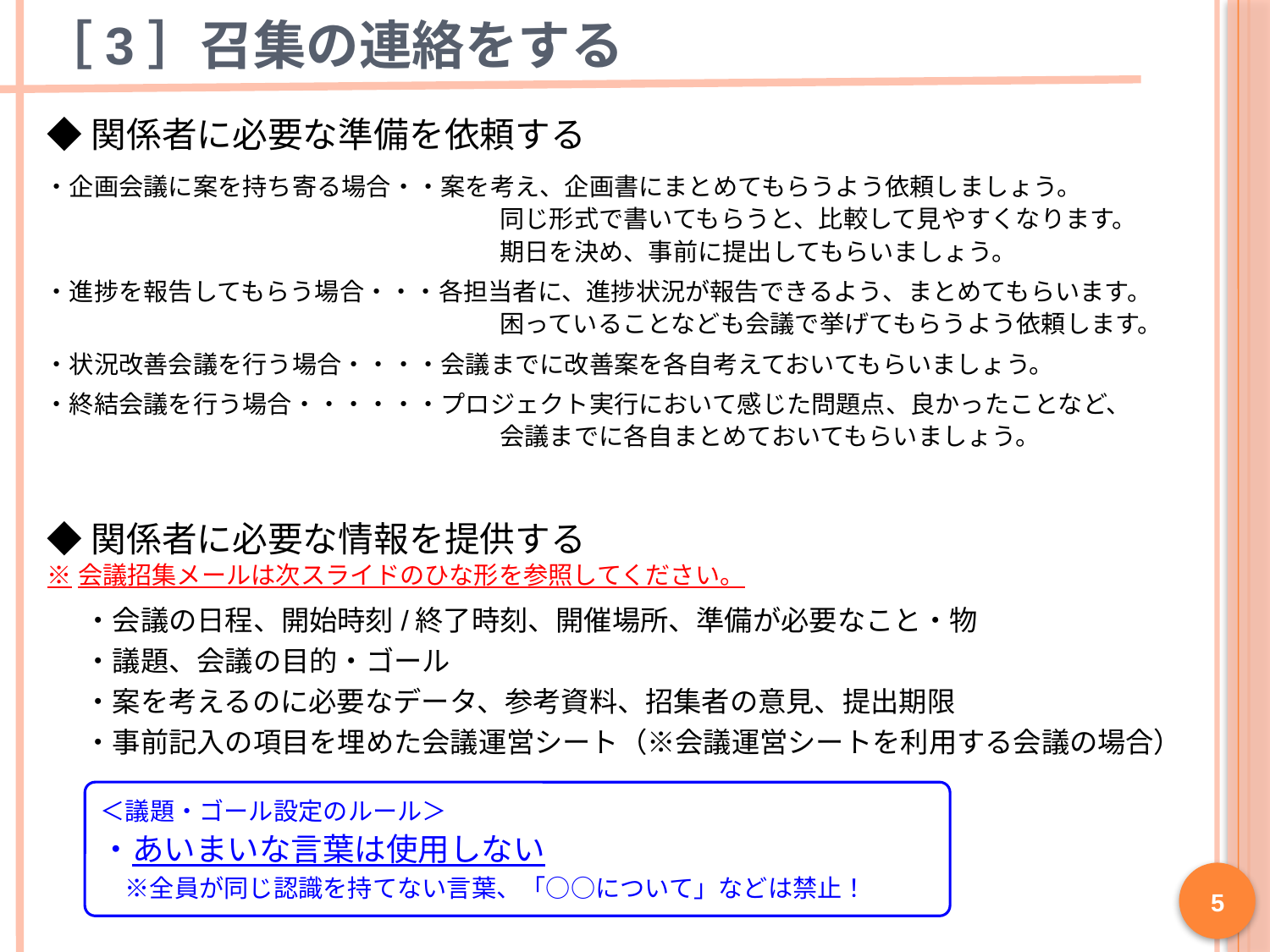

# ［3］召集の連絡をする
◆関係者に必要な準備を依頼する
・企画会議に案を持ち寄る場合・・案を考え、企画書にまとめてもらうよう依頼しましょう。
		　	　　　同じ形式で書いてもらうと、比較して見やすくなります。
			　　　期日を決め、事前に提出してもらいましょう。
・進捗を報告してもらう場合・・・各担当者に、進捗状況が報告できるよう、まとめてもらいます。
			　　　困っていることなども会議で挙げてもらうよう依頼します。
・状況改善会議を行う場合・・・・会議までに改善案を各自考えておいてもらいましょう。
・終結会議を行う場合・・・・・・プロジェクト実行において感じた問題点、良かったことなど、
			　　　会議までに各自まとめておいてもらいましょう。
◆関係者に必要な情報を提供する
※会議招集メールは次スライドのひな形を参照してください。
・会議の日程、開始時刻/終了時刻、開催場所、準備が必要なこと・物
・議題、会議の目的・ゴール
・案を考えるのに必要なデータ、参考資料、招集者の意見、提出期限
・事前記入の項目を埋めた会議運営シート（※会議運営シートを利用する会議の場合）
＜議題・ゴール設定のルール＞
・あいまいな言葉は使用しない
　※全員が同じ認識を持てない言葉、「○○について」などは禁止！
5